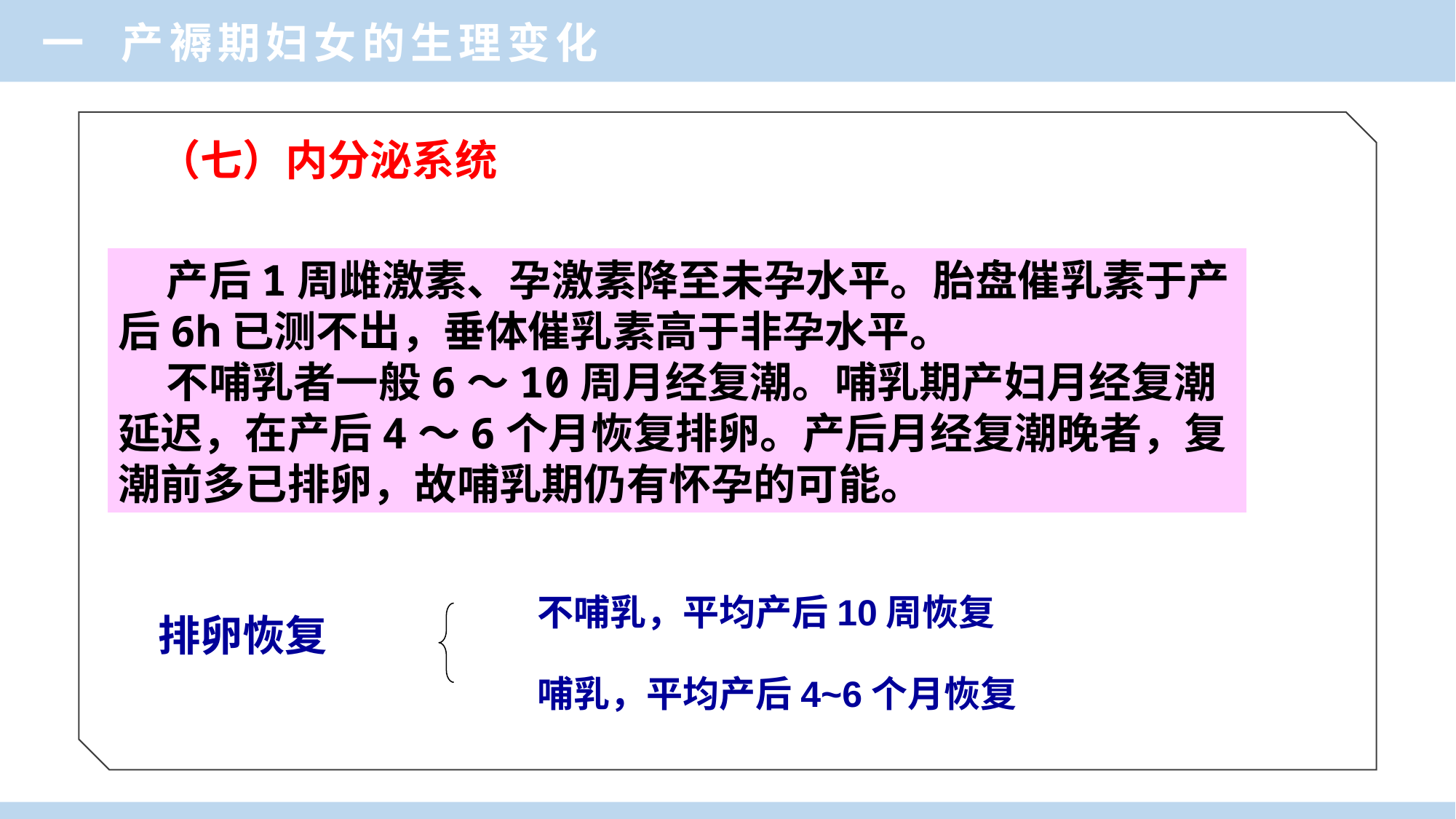

一  产褥期妇女的生理变化

（七）内分泌系统
    产后1周雌激素、孕激素降至未孕水平。胎盘催乳素于产后6h已测不出，垂体催乳素高于非孕水平。
    不哺乳者一般6～10周月经复潮。哺乳期产妇月经复潮延迟，在产后4～6个月恢复排卵。产后月经复潮晚者，复潮前多已排卵，故哺乳期仍有怀孕的可能。
不哺乳，平均产后10周恢复
排卵恢复

哺乳，平均产后4~6个月恢复